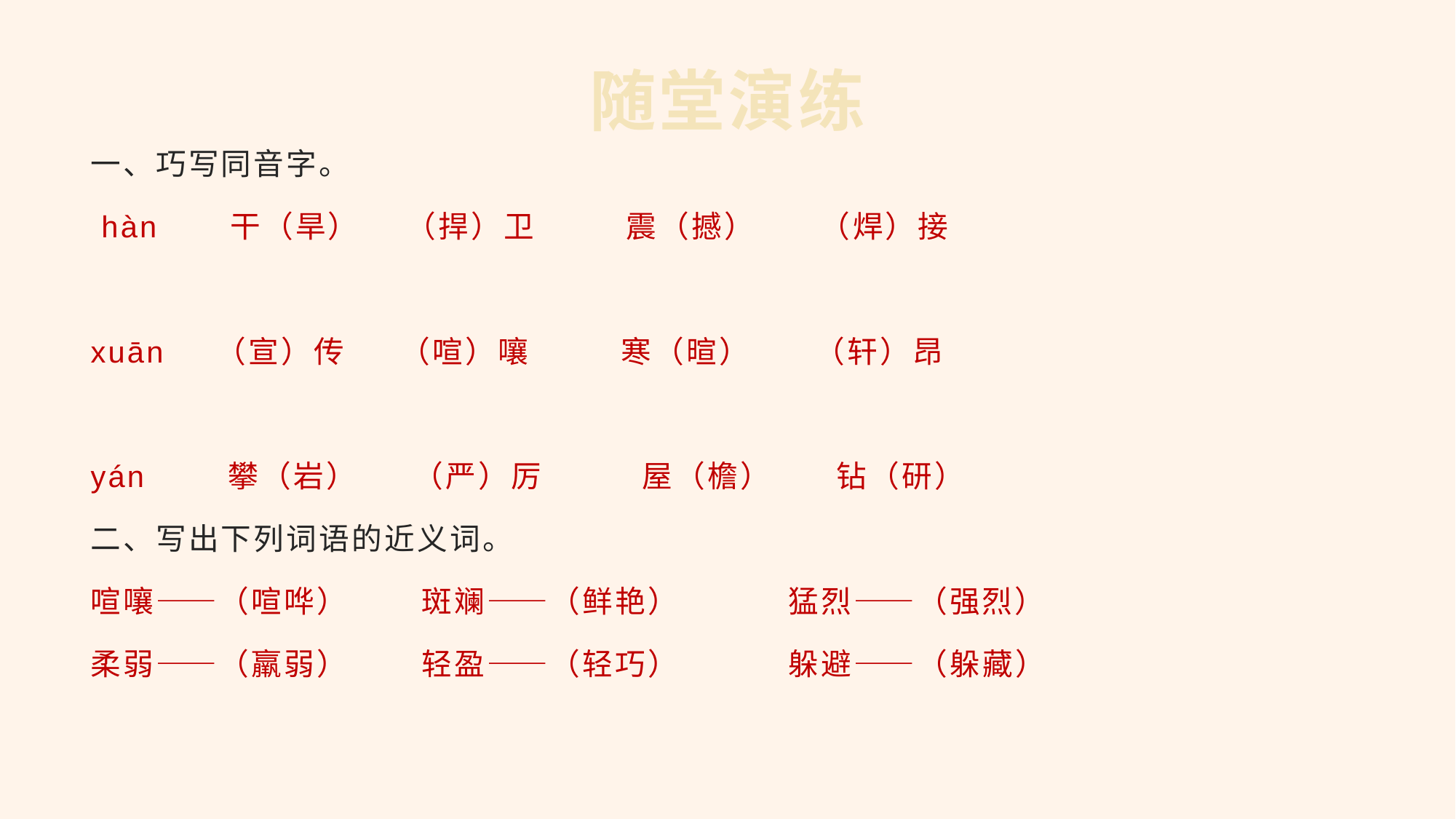

# 随堂演练
一、巧写同音字。
 hàn      干（旱）     （捍）卫          震（撼）       （焊）接

xuān    （宣）传      （喧）嚷          寒（暄）       （轩）昂

yán       攀（岩）      （严）厉           屋（檐）       钻（研）
二、写出下列词语的近义词。
喧嚷——（喧哗）        斑斓——（鲜艳）            猛烈——（强烈）
柔弱——（羸弱）        轻盈——（轻巧）            躲避——（躲藏）